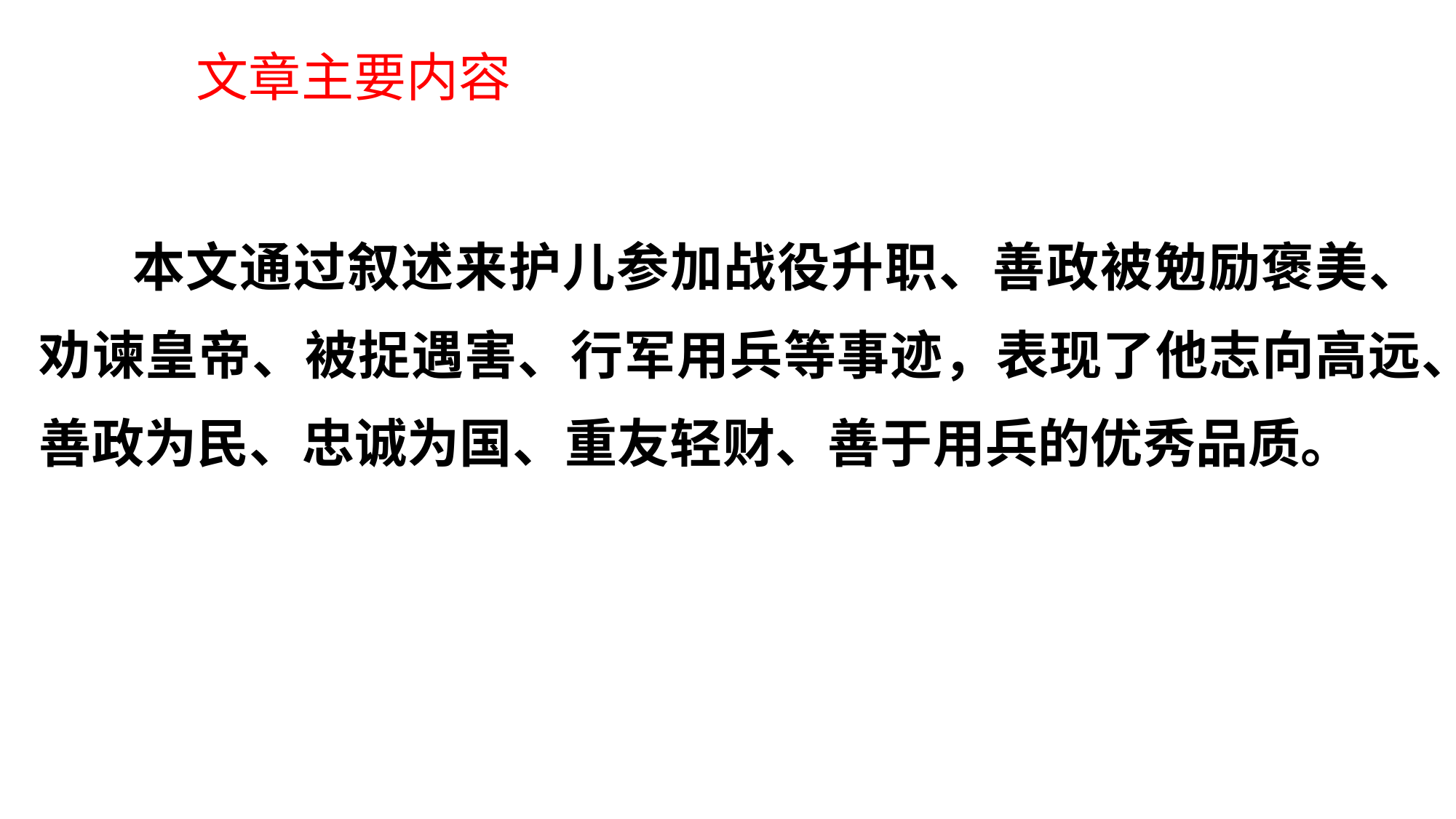

文章主要内容
      本文通过叙述来护儿参加战役升职、善政被勉励褒美、劝谏皇帝、被捉遇害、行军用兵等事迹，表现了他志向高远、善政为民、忠诚为国、重友轻财、善于用兵的优秀品质。